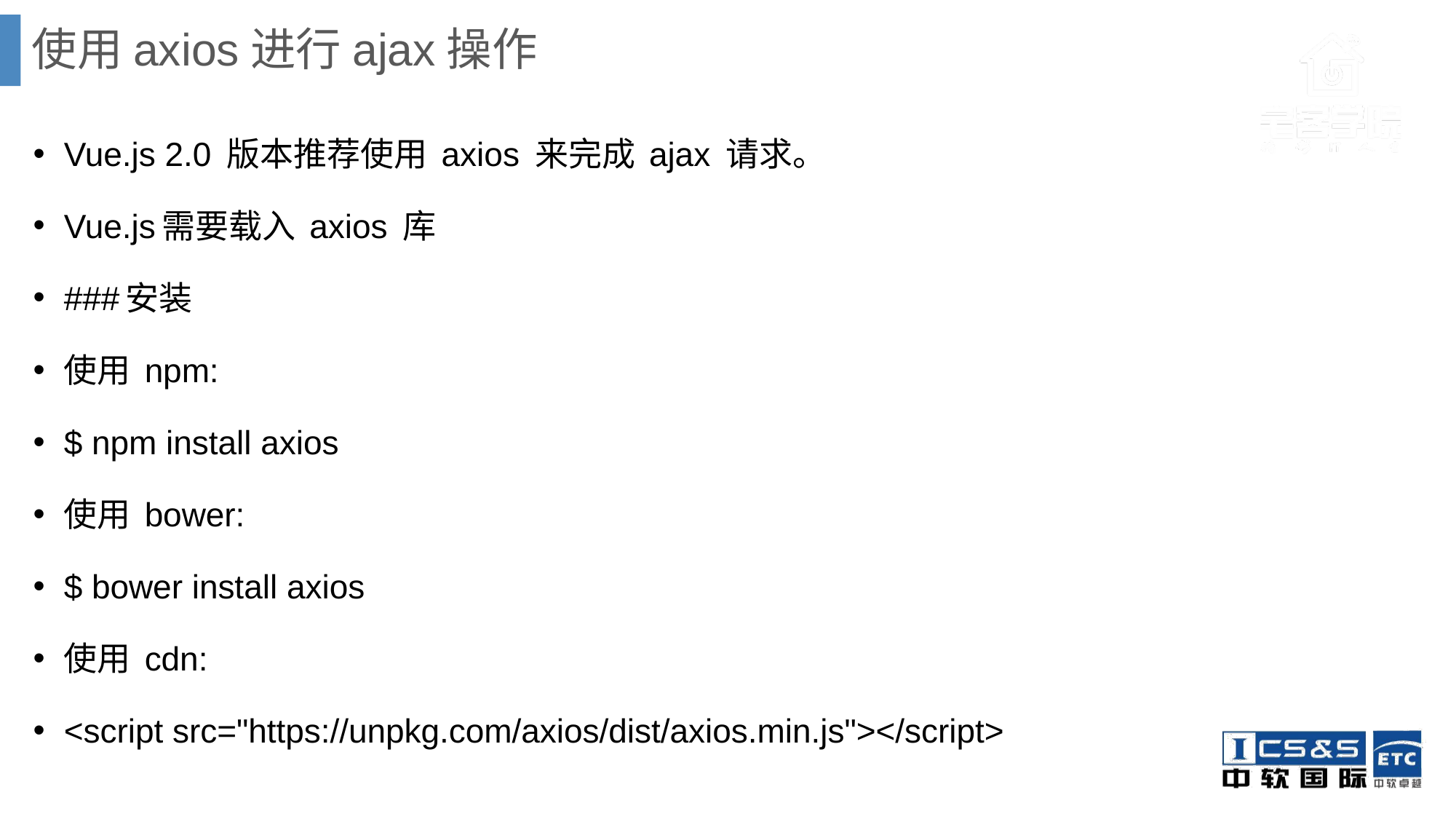

# 使用axios进行ajax操作
Vue.js 2.0 版本推荐使用 axios 来完成 ajax 请求。
Vue.js需要载入 axios 库
###安装
使用 npm:
$ npm install axios
使用 bower:
$ bower install axios
使用 cdn:
<script src="https://unpkg.com/axios/dist/axios.min.js"></script>